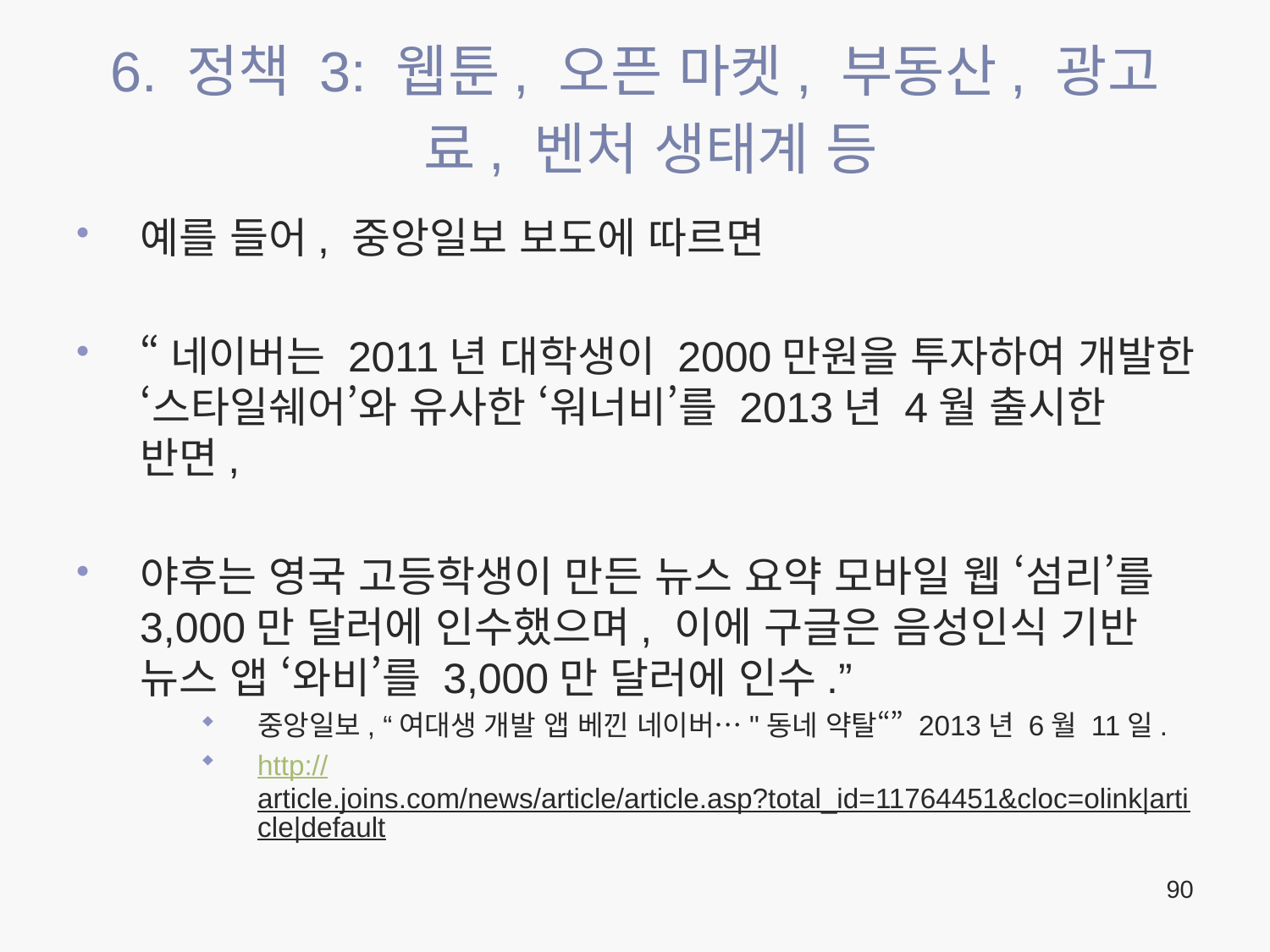

# 6. 정책 3: 웹툰, 오픈 마켓, 부동산, 광고료, 벤처 생태계 등
예를 들어, 중앙일보 보도에 따르면

“네이버는 2011년 대학생이 2000만원을 투자하여 개발한 ‘스타일쉐어’와 유사한 ‘워너비’를 2013년 4월 출시한 반면,

야후는 영국 고등학생이 만든 뉴스 요약 모바일 웹 ‘섬리’를 3,000만 달러에 인수했으며, 이에 구글은 음성인식 기반 뉴스 앱 ‘와비’를 3,000만 달러에 인수.”
중앙일보, “여대생 개발 앱 베낀 네이버…"동네 약탈“” 2013년 6월 11일.
http://article.joins.com/news/article/article.asp?total_id=11764451&cloc=olink|article|default

90